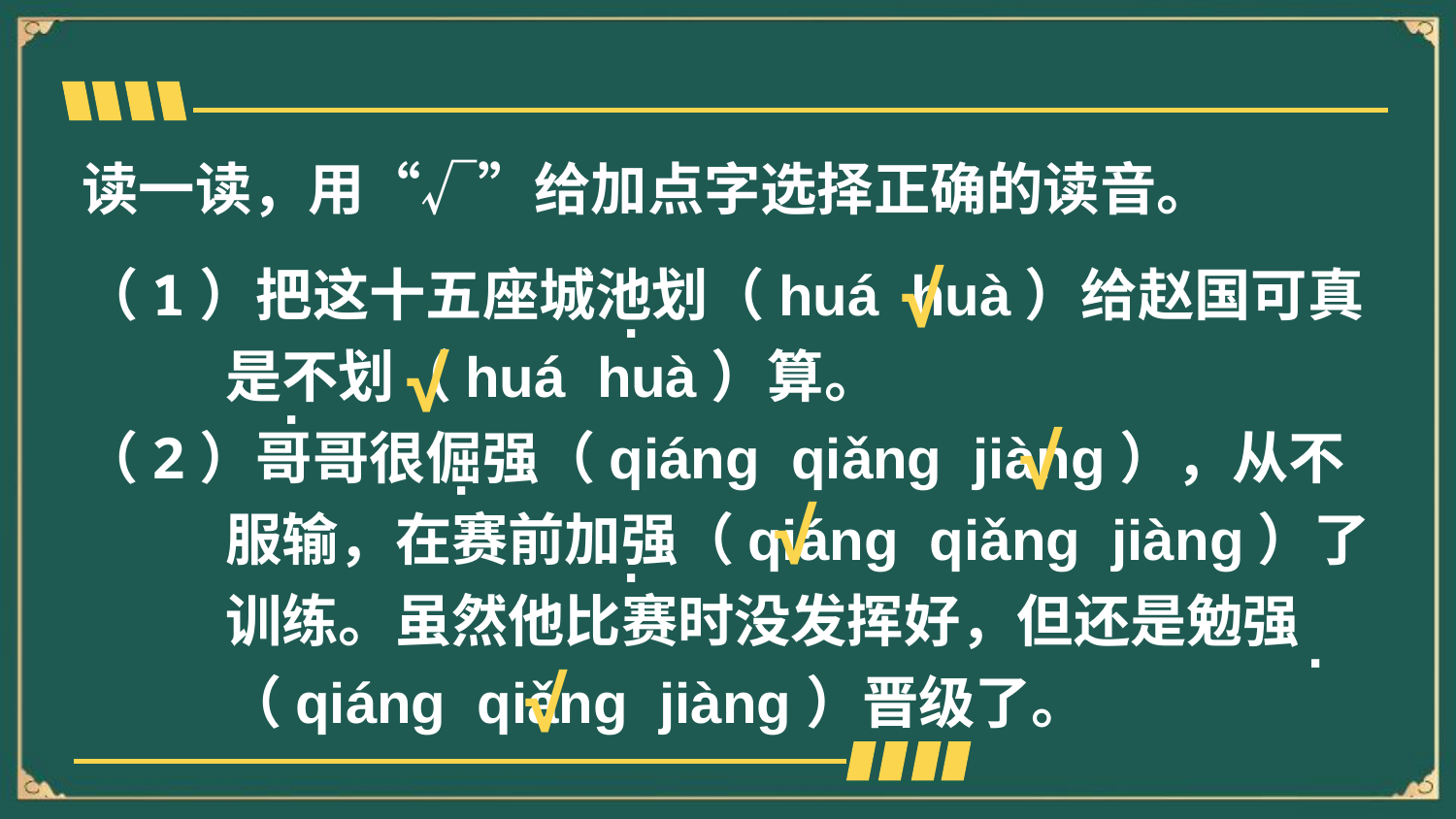

读一读，用“√”给加点字选择正确的读音。
（1）把这十五座城池划（huá  huà）给赵国可真是不划（huá  huà）算。
（2）哥哥很倔强（qiánɡ  qiǎnɡ  jiànɡ），从不服输，在赛前加强（qiánɡ  qiǎnɡ  jiànɡ）了训练。虽然他比赛时没发挥好，但还是勉强（qiánɡ  qiǎnɡ  jiànɡ）晋级了。
·
√
·
√
·
√
·
√
·
√